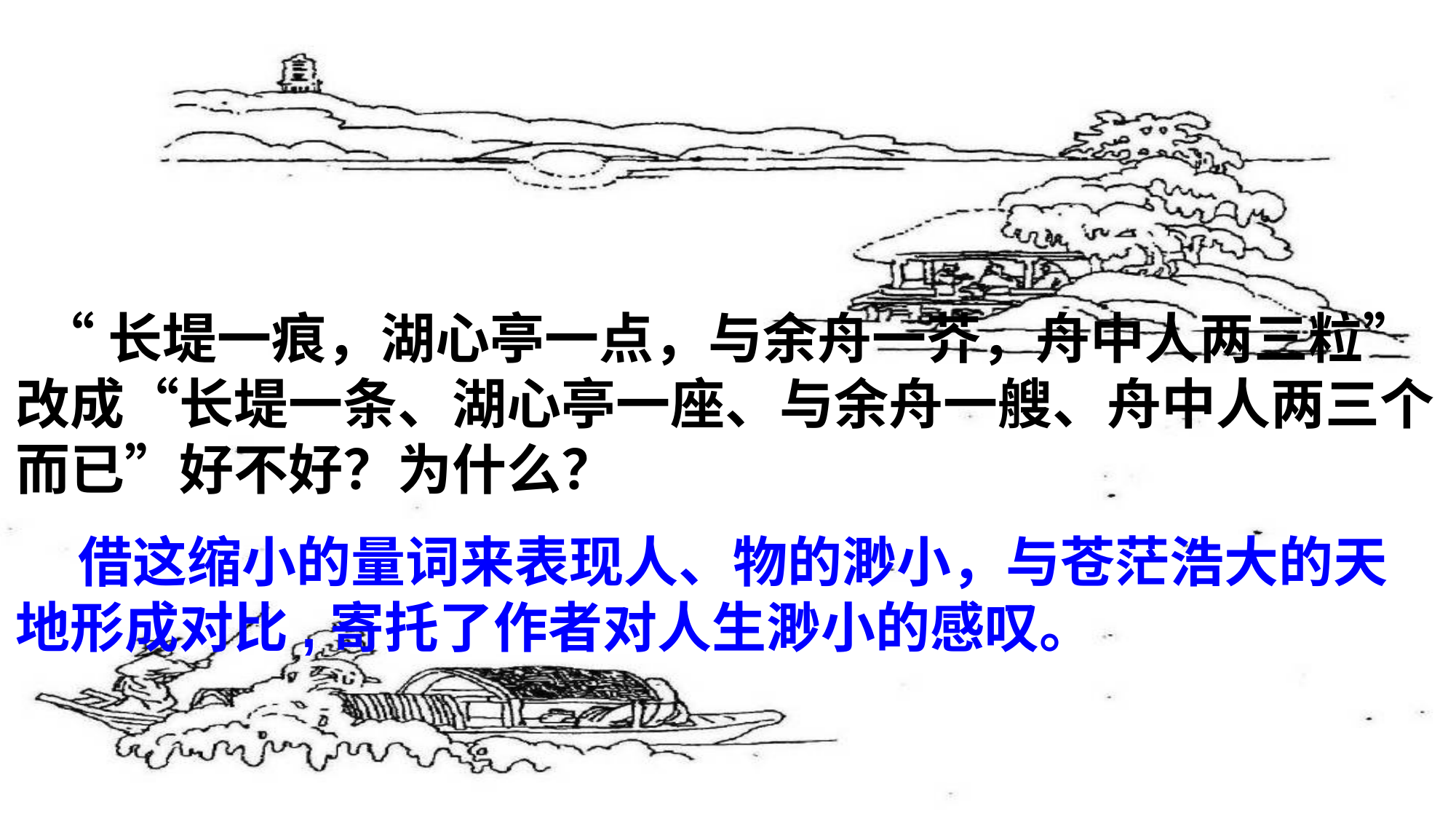

“长堤一痕，湖心亭一点，与余舟一芥，舟中人两三粒” 改成“长堤一条、湖心亭一座、与余舟一艘、舟中人两三个而已”好不好？为什么？
    借这缩小的量词来表现人、物的渺小，与苍茫浩大的天地形成对比,寄托了作者对人生渺小的感叹。